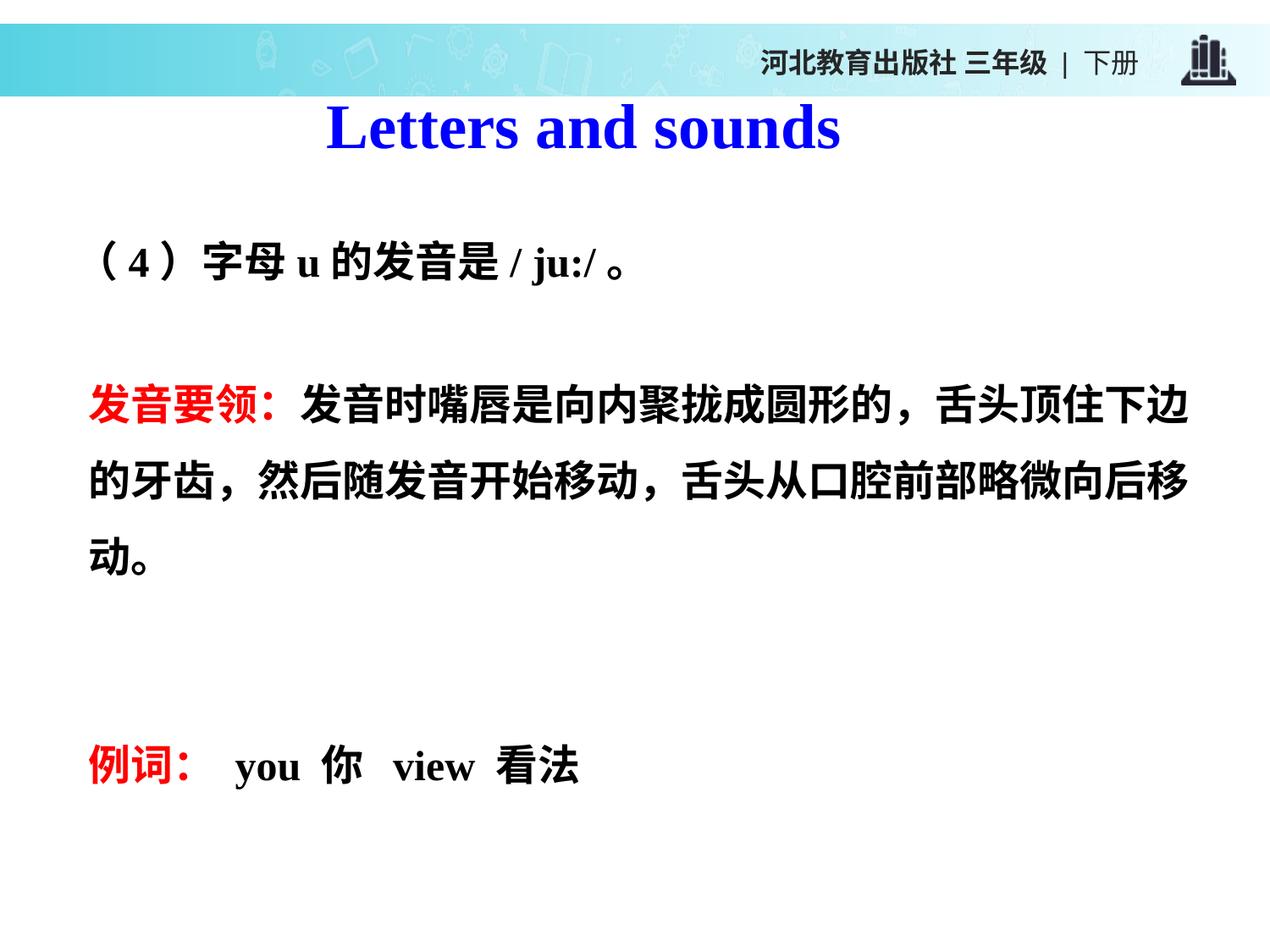

河北教育出版社 三年级 | 下册
Letters and sounds
（4）字母u的发音是/ ju:/。
发音要领：发音时嘴唇是向内聚拢成圆形的，舌头顶住下边的牙齿，然后随发音开始移动，舌头从口腔前部略微向后移动。
例词： you 你  view 看法